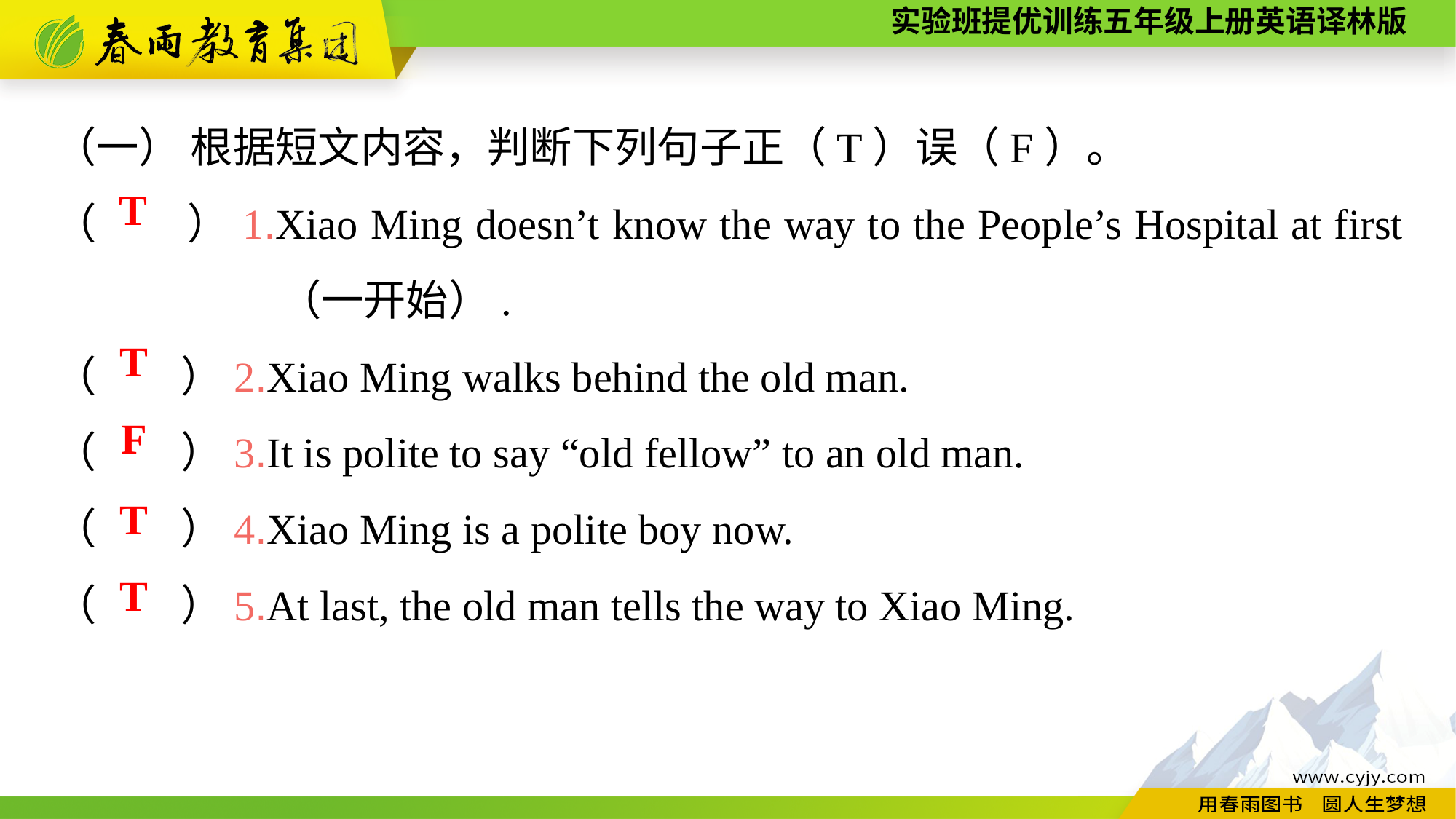

（一） 根据短文内容，判断下列句子正（T）误（F）。
（　　）1.Xiao Ming doesn’t know the way to the People’s Hospital at first	          （一开始）.
（　　）2.Xiao Ming walks behind the old man.
（　　）3.It is polite to say “old fellow” to an old man.
（　　）4.Xiao Ming is a polite boy now.
（　　）5.At last, the old man tells the way to Xiao Ming.
T
T
F
T
T